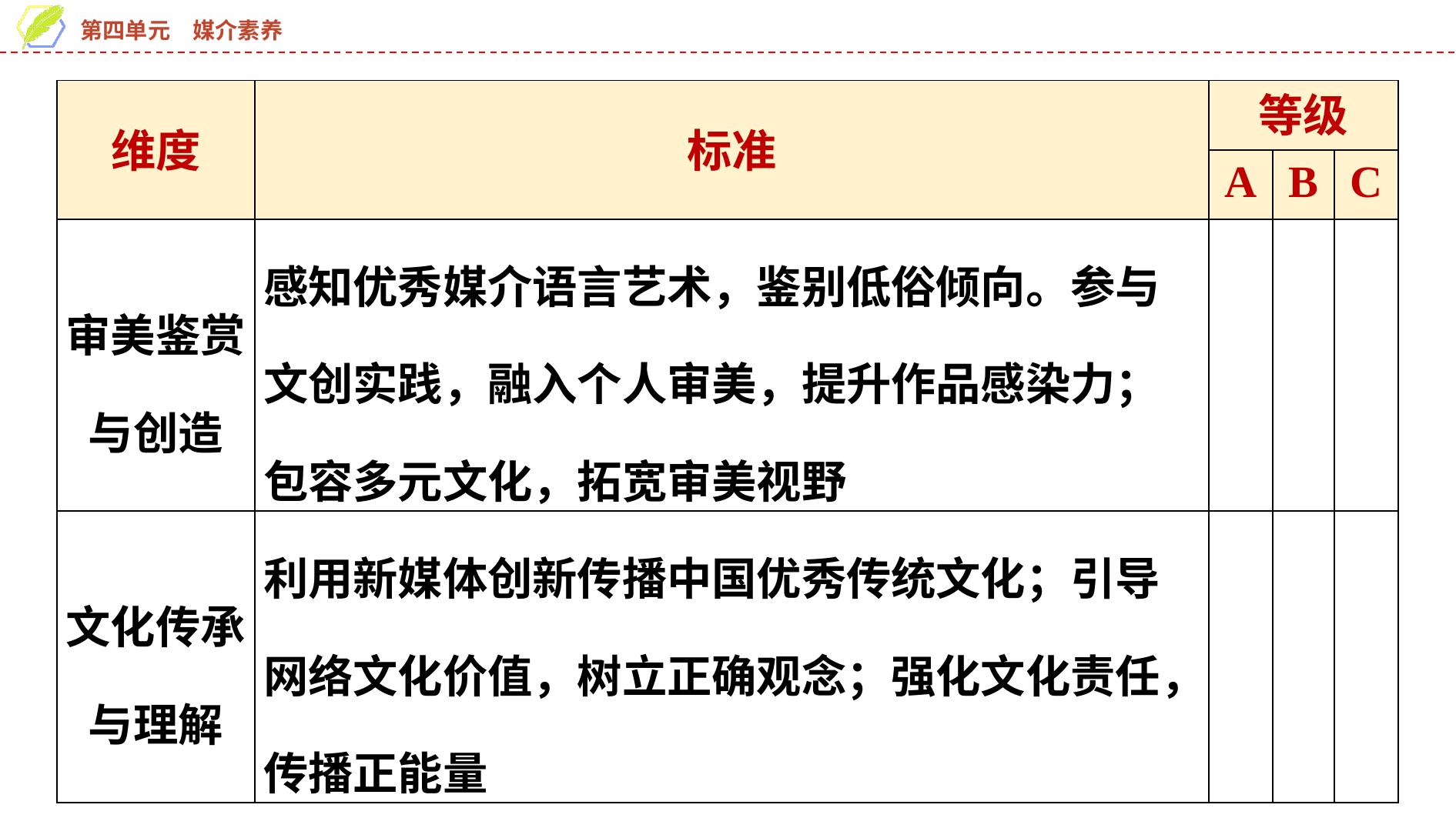

| 维度 | 标准 | 等级 |  |  |
| --- | --- | --- | --- | --- |
|  |  | A | B | C |
| 审美鉴赏与创造 | 感知优秀媒介语言艺术，鉴别低俗倾向。参与文创实践，融入个人审美，提升作品感染力；包容多元文化，拓宽审美视野 |  |  |  |
| 文化传承与理解 | 利用新媒体创新传播中国优秀传统文化；引导网络文化价值，树立正确观念；强化文化责任，传播正能量 |  |  |  |